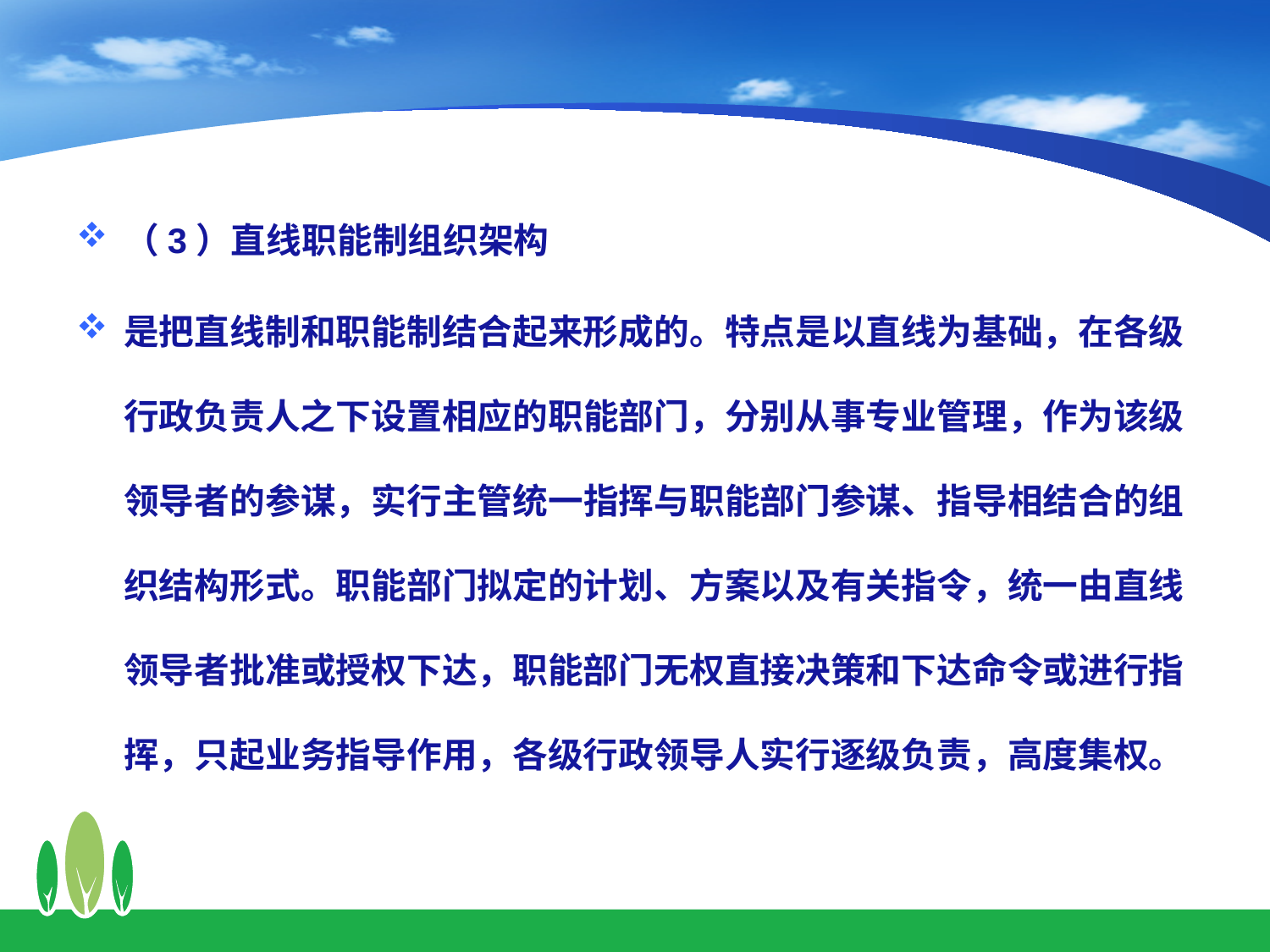

（3）直线职能制组织架构
是把直线制和职能制结合起来形成的。特点是以直线为基础，在各级行政负责人之下设置相应的职能部门，分别从事专业管理，作为该级领导者的参谋，实行主管统一指挥与职能部门参谋、指导相结合的组织结构形式。职能部门拟定的计划、方案以及有关指令，统一由直线领导者批准或授权下达，职能部门无权直接决策和下达命令或进行指挥，只起业务指导作用，各级行政领导人实行逐级负责，高度集权。